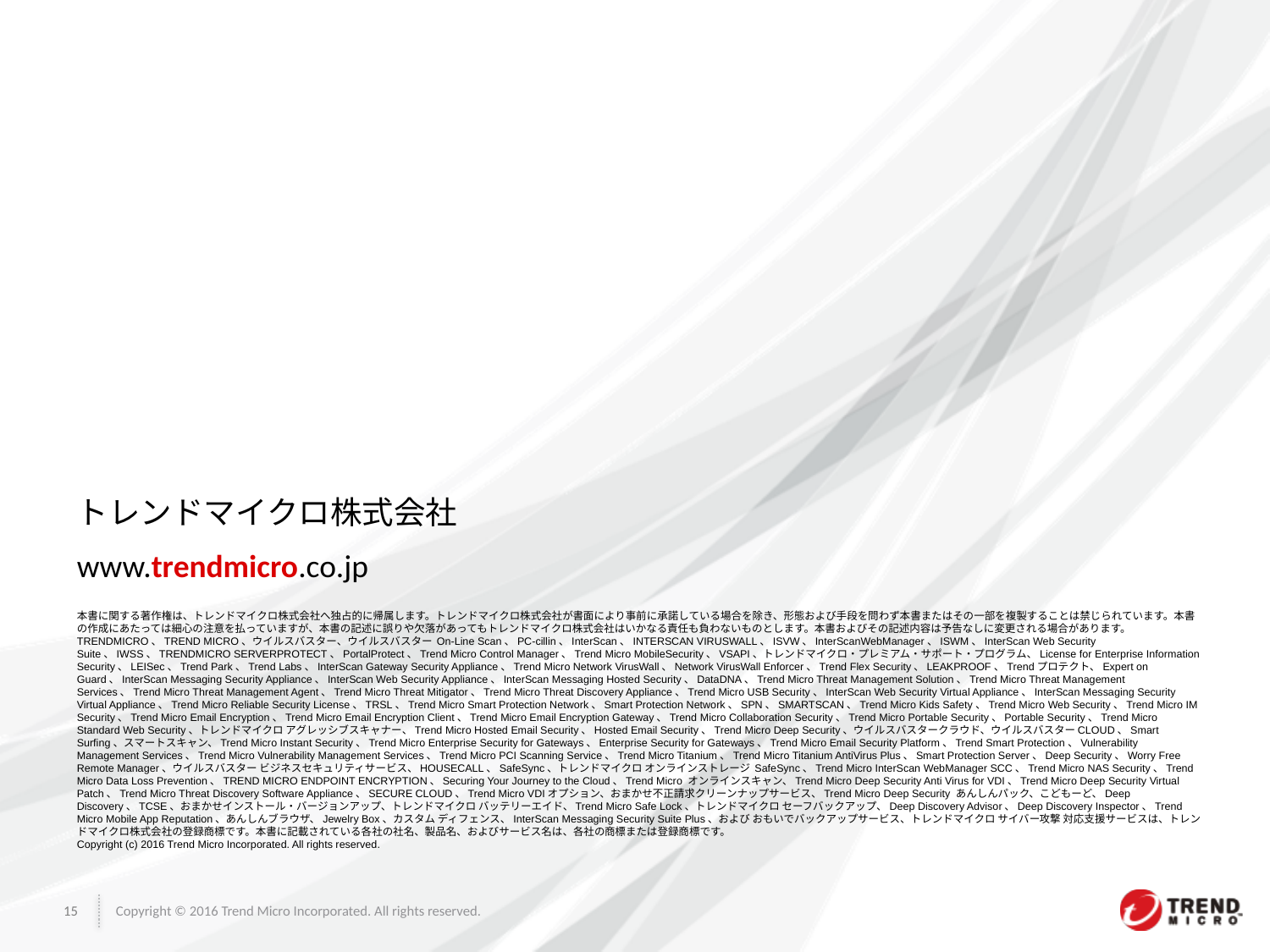

トレンドマイクロ株式会社
www.trendmicro.co.jp

本書に関する著作権は、トレンドマイクロ株式会社へ独占的に帰属します。トレンドマイクロ株式会社が書面により事前に承諾している場合を除き、形態および手段を問わず本書またはその一部を複製することは禁じられています。本書の作成にあたっては細心の注意を払っていますが、本書の記述に誤りや欠落があってもトレンドマイクロ株式会社はいかなる責任も負わないものとします。本書およびその記述内容は予告なしに変更される場合があります。
TRENDMICRO、TREND MICRO、ウイルスバスター、ウイルスバスター On‐Line Scan、PC-cillin、InterScan、INTERSCAN VIRUSWALL、ISVW、InterScanWebManager、ISWM、InterScan Web Security Suite、IWSS、TRENDMICRO SERVERPROTECT、PortalProtect、Trend Micro Control Manager、Trend Micro MobileSecurity、VSAPI、トレンドマイクロ・プレミアム・サポート・プログラム、License for Enterprise Information Security、LEISec、Trend Park、Trend Labs、InterScan Gateway Security Appliance、Trend Micro Network VirusWall、Network VirusWall Enforcer、Trend Flex Security、LEAKPROOF、Trendプロテクト、Expert on Guard、InterScan Messaging Security Appliance、InterScan Web Security Appliance、InterScan Messaging Hosted Security、DataDNA、Trend Micro Threat Management Solution、Trend Micro Threat Management Services、Trend Micro Threat Management Agent、Trend Micro Threat Mitigator、Trend Micro Threat Discovery Appliance、Trend Micro USB Security、InterScan Web Security Virtual Appliance、InterScan Messaging Security Virtual Appliance、Trend Micro Reliable Security License、TRSL、Trend Micro Smart Protection Network、Smart Protection Network、SPN、SMARTSCAN、Trend Micro Kids Safety、Trend Micro Web Security、Trend Micro IM Security、Trend Micro Email Encryption、Trend Micro Email Encryption Client、Trend Micro Email Encryption Gateway、Trend Micro Collaboration Security、Trend Micro Portable Security、Portable Security、Trend Micro Standard Web Security、トレンドマイクロ アグレッシブスキャナー、Trend Micro Hosted Email Security、Hosted Email Security、Trend Micro Deep Security、ウイルスバスタークラウド、ウイルスバスターCLOUD、Smart Surfing、スマートスキャン、Trend Micro Instant Security、Trend Micro Enterprise Security for Gateways、Enterprise Security for Gateways、Trend Micro Email Security Platform、Trend Smart Protection、Vulnerability Management Services、Trend Micro Vulnerability Management Services、Trend Micro PCI Scanning Service、Trend Micro Titanium、Trend Micro Titanium AntiVirus Plus、Smart Protection Server、Deep Security、Worry Free Remote Manager、ウイルスバスター ビジネスセキュリティサービス、HOUSECALL、SafeSync、トレンドマイクロ オンラインストレージ SafeSync、Trend Micro InterScan WebManager SCC、Trend Micro NAS Security、Trend Micro Data Loss Prevention、TREND MICRO ENDPOINT ENCRYPTION、Securing Your Journey to the Cloud、Trend Micro オンラインスキャン、Trend Micro Deep Security Anti Virus for VDI、Trend Micro Deep Security Virtual Patch、Trend Micro Threat Discovery Software Appliance、SECURE CLOUD、Trend Micro VDIオプション、おまかせ不正請求クリーンナップサービス、Trend Micro Deep Security あんしんパック、こどもーど、Deep Discovery、TCSE、おまかせインストール・バージョンアップ、トレンドマイクロ バッテリーエイド、Trend Micro Safe Lock、トレンドマイクロ セーフバックアップ、Deep Discovery Advisor、Deep Discovery Inspector、Trend Micro Mobile App Reputation、あんしんブラウザ、​Jewelry Box、カスタム ディフェンス、InterScan Messaging Security Suite Plus、および おもいでバックアップサービス、トレンドマイクロ サイバー攻撃 対応支援サービスは、トレンドマイクロ株式会社の登録商標です。本書に記載されている各社の社名、製品名、およびサービス名は、各社の商標または登録商標です。
Copyright (c) 2016 Trend Micro Incorporated. All rights reserved.